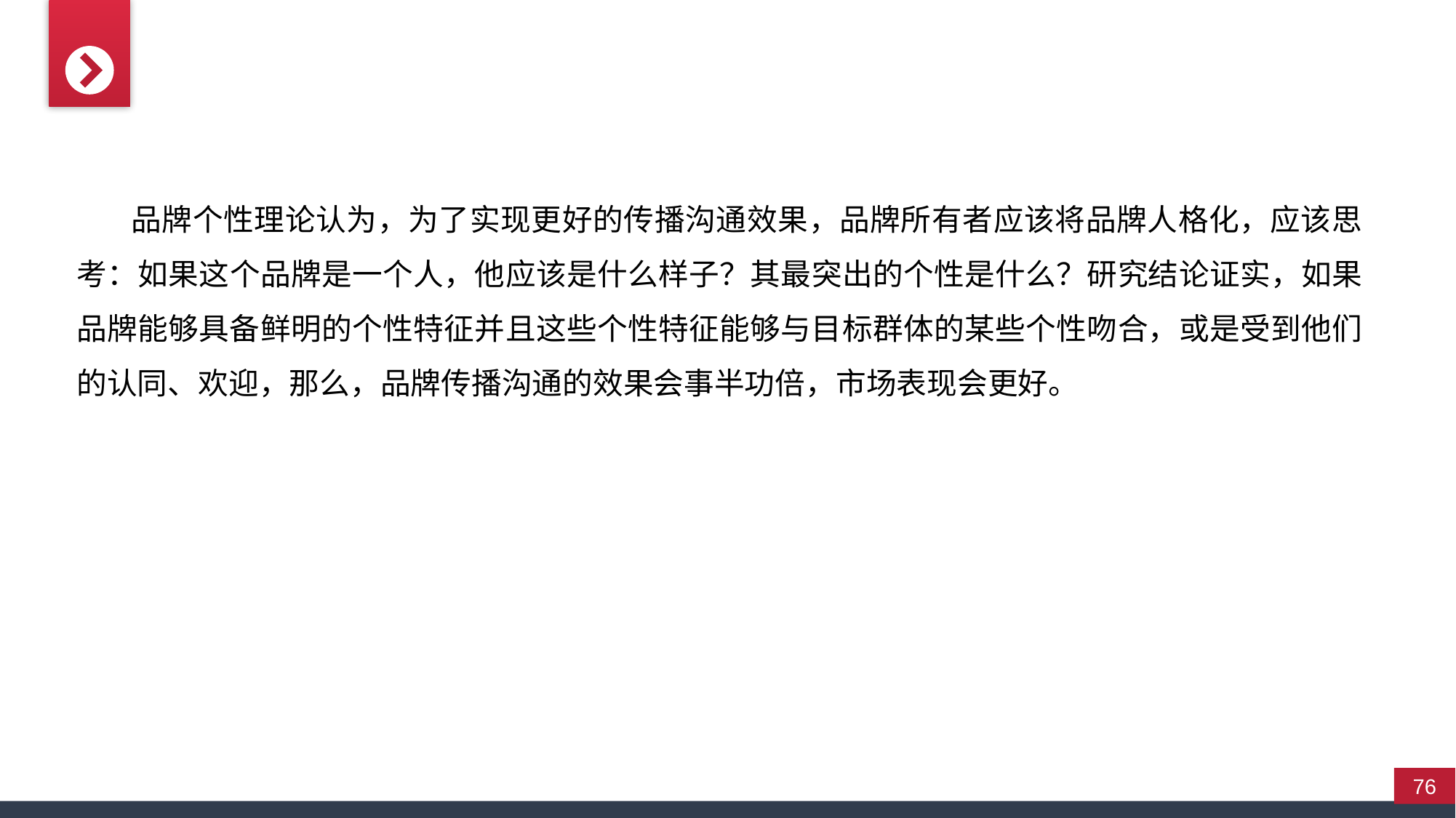

品牌个性理论认为，为了实现更好的传播沟通效果，品牌所有者应该将品牌人格化，应该思考：如果这个品牌是一个人，他应该是什么样子？其最突出的个性是什么？研究结论证实，如果品牌能够具备鲜明的个性特征并且这些个性特征能够与目标群体的某些个性吻合，或是受到他们的认同、欢迎，那么，品牌传播沟通的效果会事半功倍，市场表现会更好。